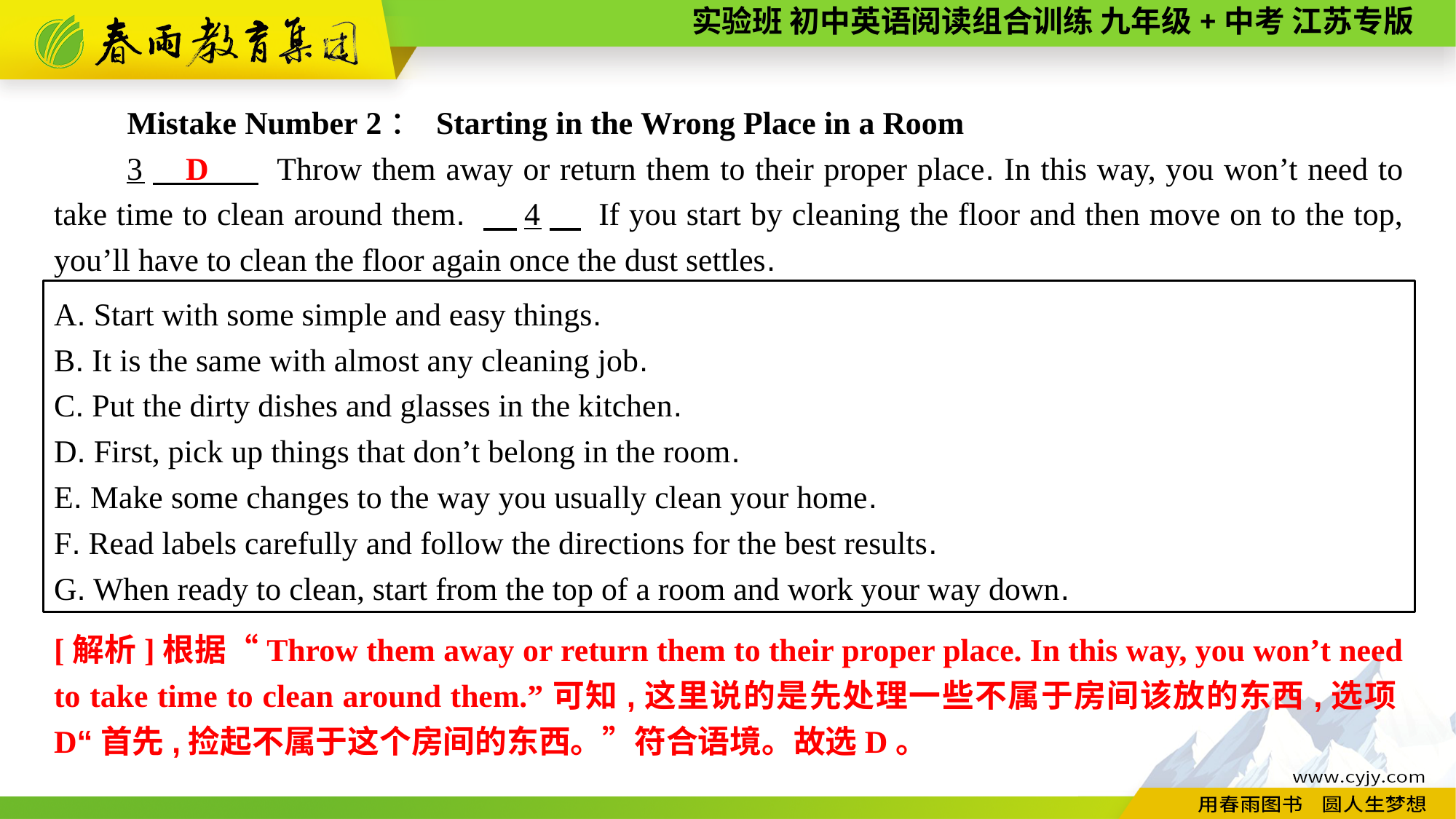

Mistake Number 2： Starting in the Wrong Place in a Room
3　         Throw them away or return them to their proper place. In this way, you won’t need to take time to clean around them. 　4　 If you start by cleaning the floor and then move on to the top, you’ll have to clean the floor again once the dust settles.
D
A. Start with some simple and easy things.
B. It is the same with almost any cleaning job.
C. Put the dirty dishes and glasses in the kitchen.
D. First, pick up things that don’t belong in the room.
E. Make some changes to the way you usually clean your home.
F. Read labels carefully and follow the directions for the best results.
G. When ready to clean, start from the top of a room and work your way down.
[解析]根据“Throw them away or return them to their proper place. In this way, you won’t need to take time to clean around them.”可知,这里说的是先处理一些不属于房间该放的东西,选项D“首先,捡起不属于这个房间的东西。”符合语境。故选D。